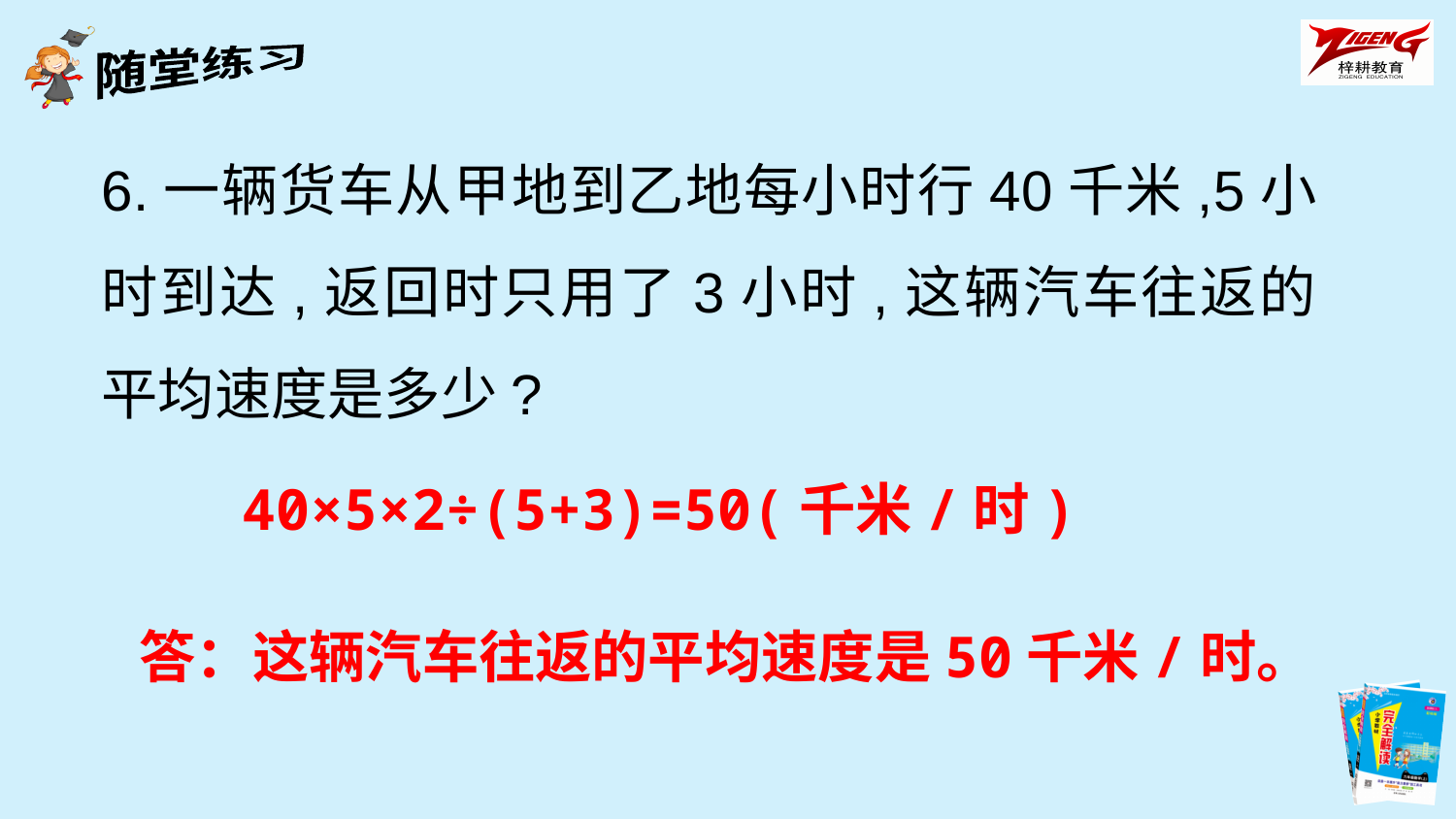

6.一辆货车从甲地到乙地每小时行40千米,5小时到达,返回时只用了3小时,这辆汽车往返的平均速度是多少?
40×5×2÷(5+3)=50(千米/时)
答：这辆汽车往返的平均速度是50千米/时。